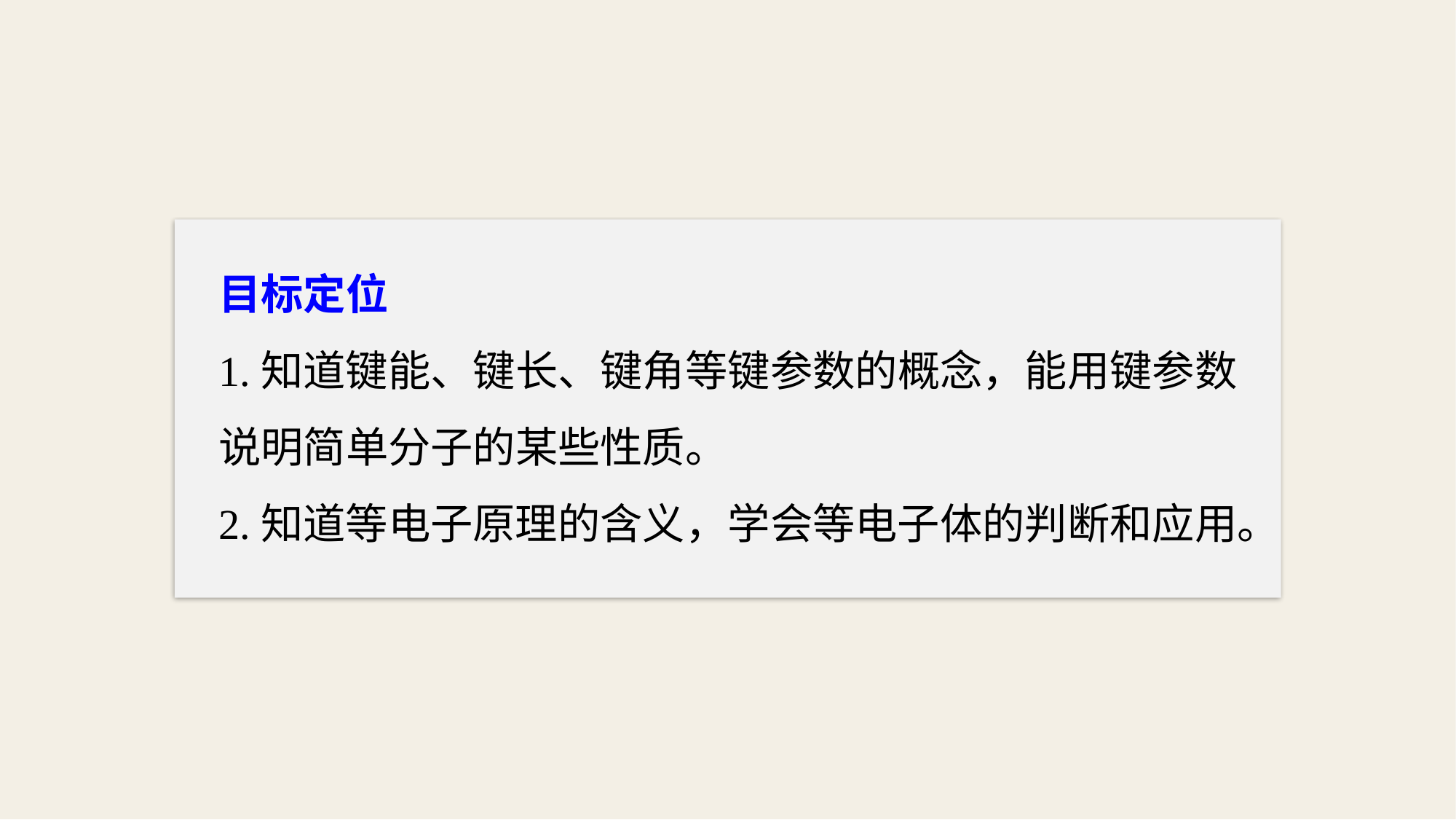

目标定位
1.知道键能、键长、键角等键参数的概念，能用键参数说明简单分子的某些性质。
2.知道等电子原理的含义，学会等电子体的判断和应用。